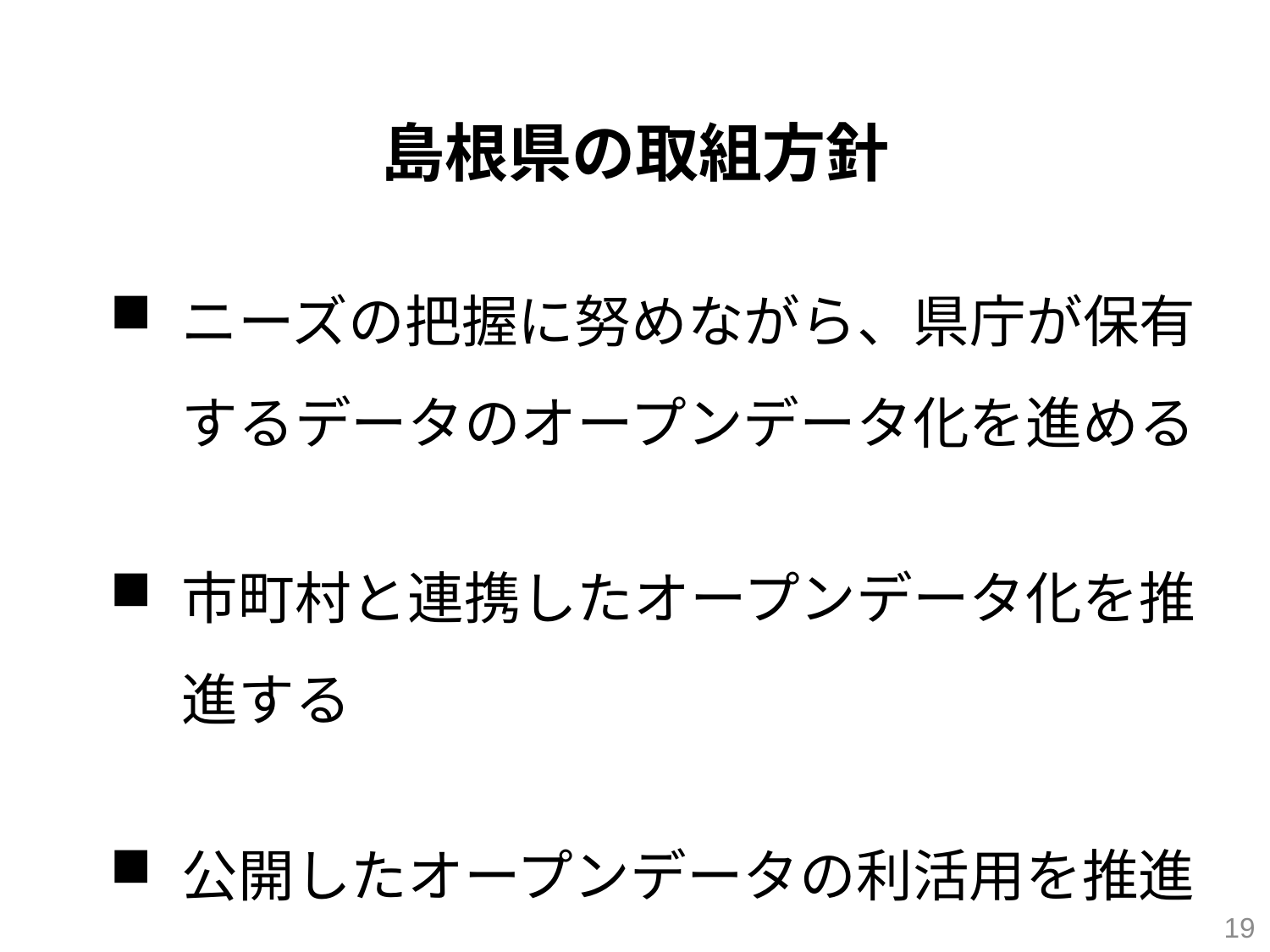

島根県の取組方針
ニーズの把握に努めながら、県庁が保有するデータのオープンデータ化を進める
市町村と連携したオープンデータ化を推進する
公開したオープンデータの利活用を推進する
19